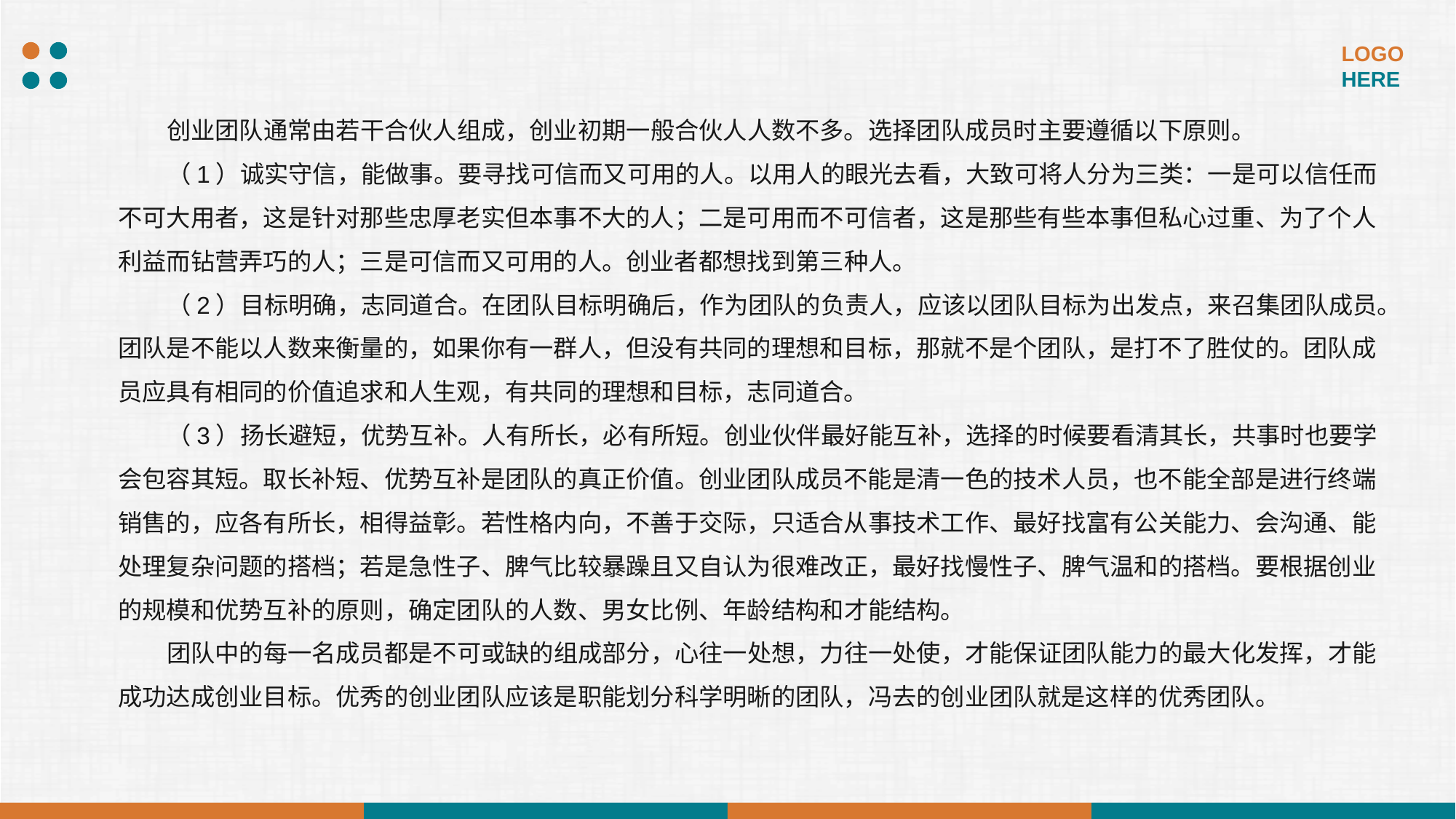

创业团队通常由若干合伙人组成，创业初期一般合伙人人数不多。选择团队成员时主要遵循以下原则。
（1）诚实守信，能做事。要寻找可信而又可用的人。以用人的眼光去看，大致可将人分为三类：一是可以信任而不可大用者，这是针对那些忠厚老实但本事不大的人；二是可用而不可信者，这是那些有些本事但私心过重、为了个人利益而钻营弄巧的人；三是可信而又可用的人。创业者都想找到第三种人。
（2）目标明确，志同道合。在团队目标明确后，作为团队的负责人，应该以团队目标为出发点，来召集团队成员。团队是不能以人数来衡量的，如果你有一群人，但没有共同的理想和目标，那就不是个团队，是打不了胜仗的。团队成员应具有相同的价值追求和人生观，有共同的理想和目标，志同道合。
（3）扬长避短，优势互补。人有所长，必有所短。创业伙伴最好能互补，选择的时候要看清其长，共事时也要学会包容其短。取长补短、优势互补是团队的真正价值。创业团队成员不能是清一色的技术人员，也不能全部是进行终端销售的，应各有所长，相得益彰。若性格内向，不善于交际，只适合从事技术工作、最好找富有公关能力、会沟通、能处理复杂问题的搭档；若是急性子、脾气比较暴躁且又自认为很难改正，最好找慢性子、脾气温和的搭档。要根据创业的规模和优势互补的原则，确定团队的人数、男女比例、年龄结构和才能结构。
团队中的每一名成员都是不可或缺的组成部分，心往一处想，力往一处使，才能保证团队能力的最大化发挥，才能成功达成创业目标。优秀的创业团队应该是职能划分科学明晰的团队，冯去的创业团队就是这样的优秀团队。